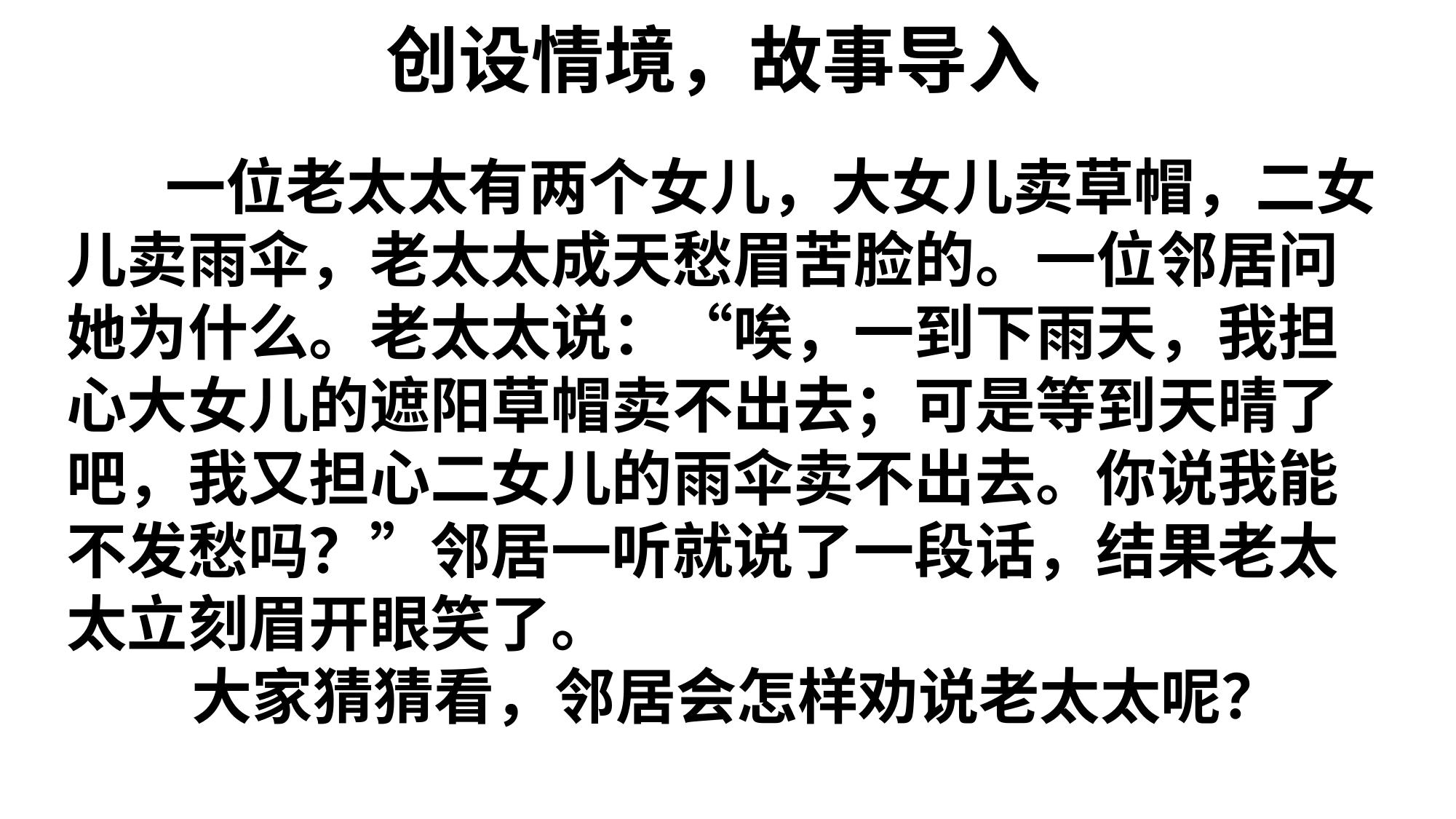

创设情境，故事导入
       一位老太太有两个女儿，大女儿卖草帽，二女儿卖雨伞，老太太成天愁眉苦脸的。一位邻居问她为什么。老太太说：“唉，一到下雨天，我担心大女儿的遮阳草帽卖不出去；可是等到天晴了吧，我又担心二女儿的雨伞卖不出去。你说我能不发愁吗？”邻居一听就说了一段话，结果老太太立刻眉开眼笑了。
        大家猜猜看，邻居会怎样劝说老太太呢？